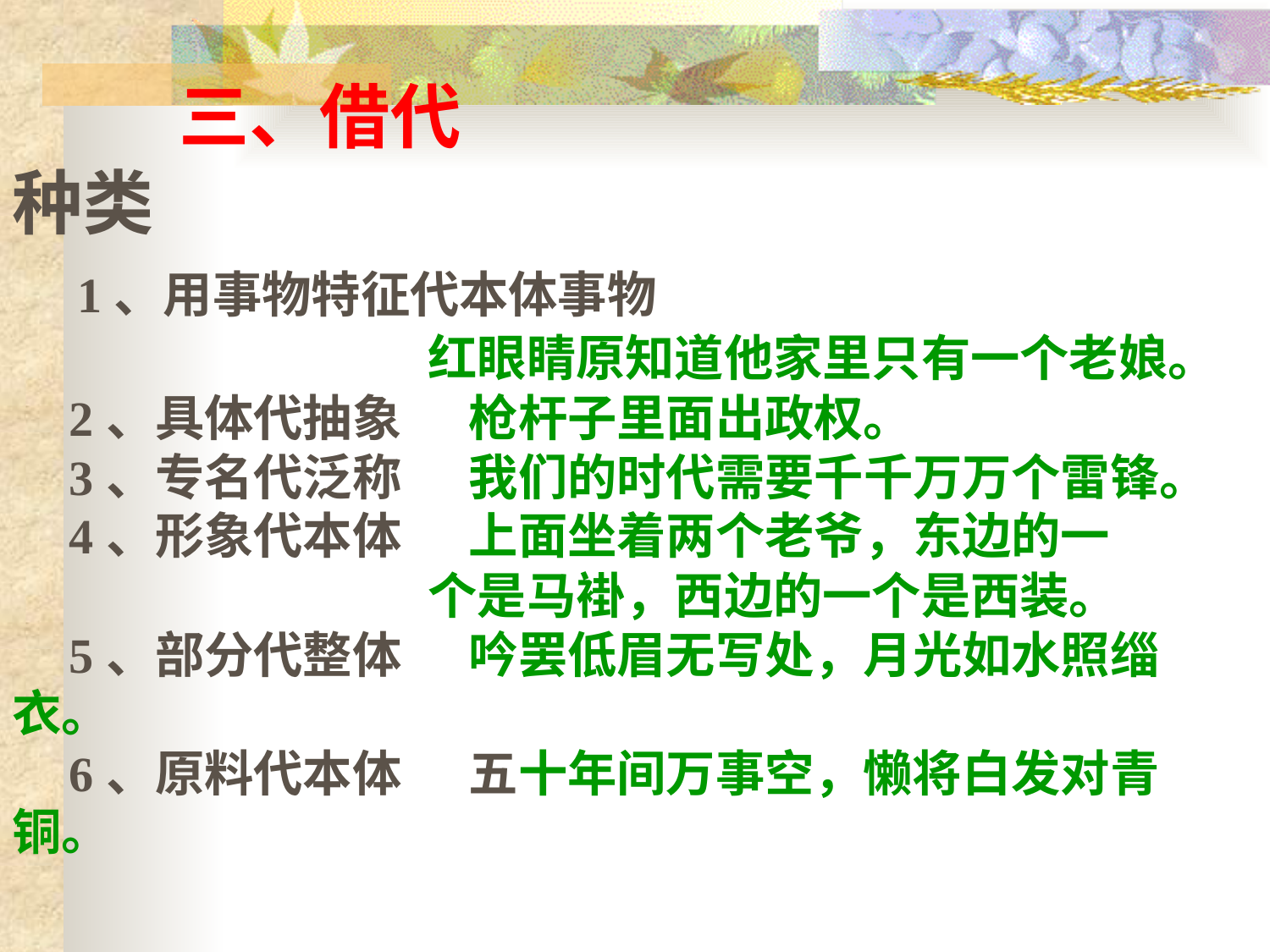

三、借代
种类
   1、用事物特征代本体事物
                                    红眼睛原知道他家里只有一个老娘。
    2、具体代抽象      枪杆子里面出政权。
    3、专名代泛称      我们的时代需要千千万万个雷锋。
    4、形象代本体      上面坐着两个老爷，东边的一
                                    个是马褂，西边的一个是西装。
    5、部分代整体      吟罢低眉无写处，月光如水照缁衣。
    6、原料代本体      五十年间万事空，懒将白发对青铜。